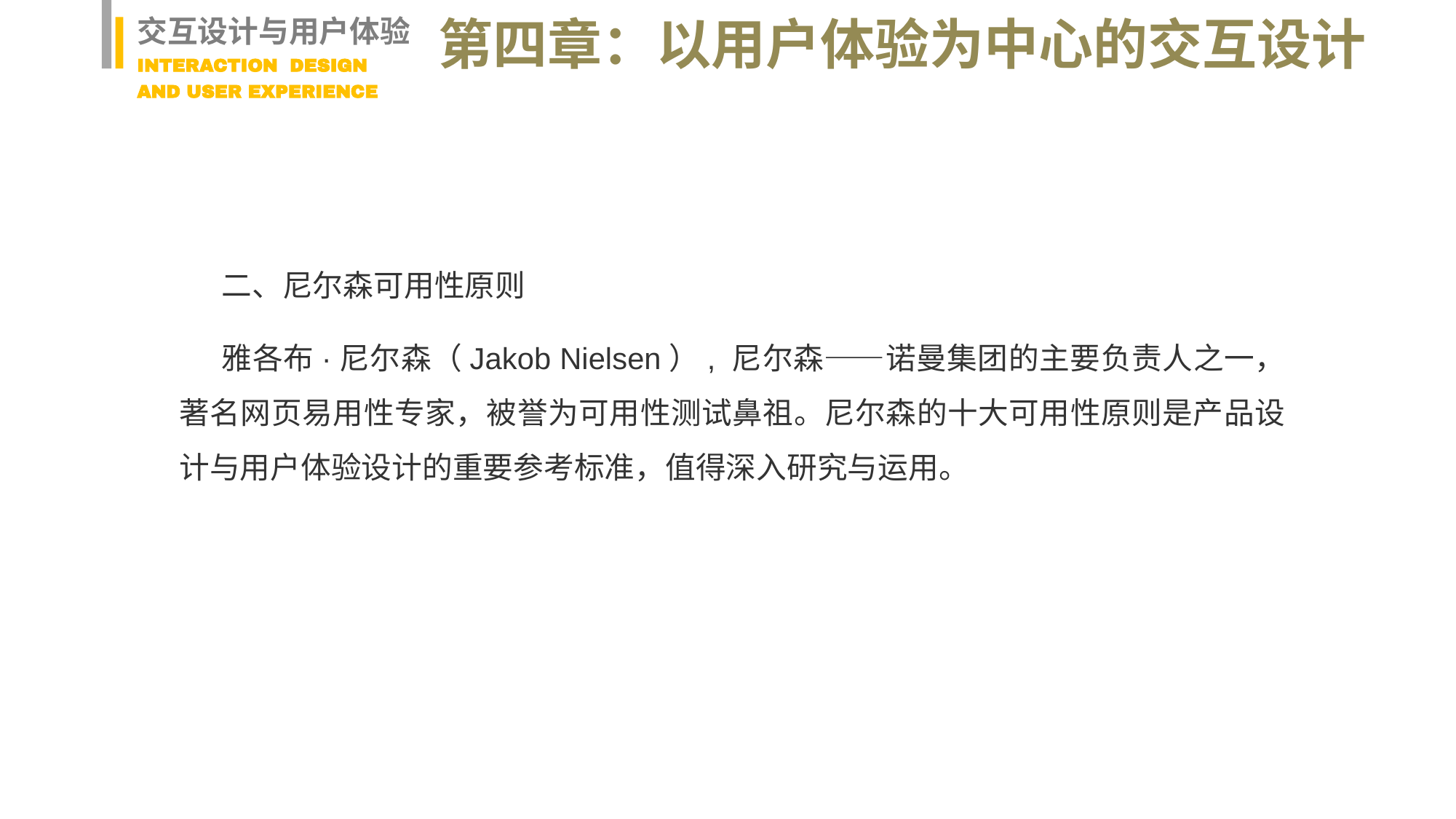

交互设计与用户体验
INTERACTION  DESIGN
AND USER EXPERIENCE
第四章：以用户体验为中心的交互设计

二、尼尔森可用性原则
雅各布·尼尔森（Jakob Nielsen）, 尼尔森——诺曼集团的主要负责人之一，著名网页易用性专家，被誉为可用性测试鼻祖。尼尔森的十大可用性原则是产品设计与用户体验设计的重要参考标准，值得深入研究与运用。